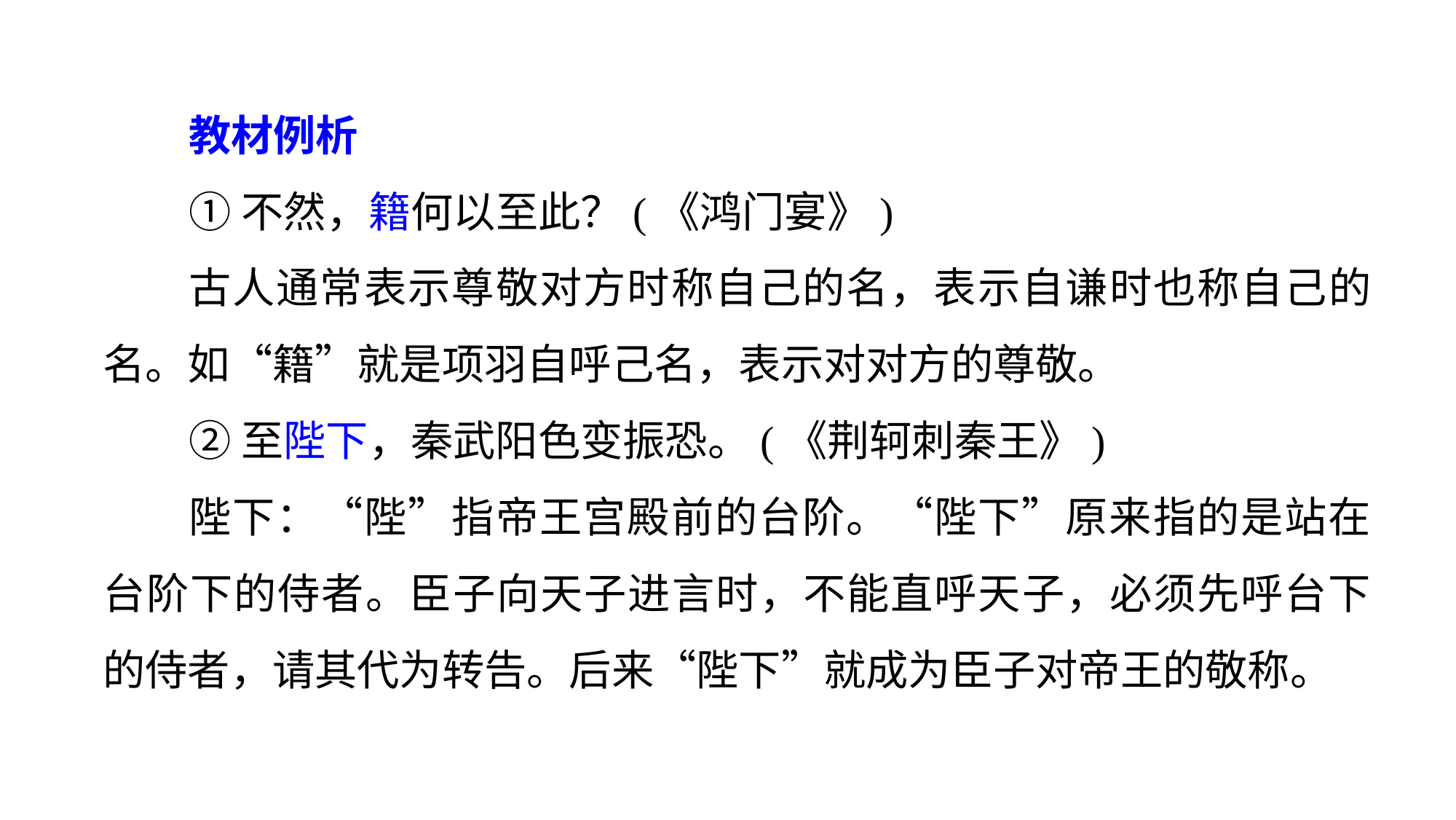

教材例析
①不然，籍何以至此？(《鸿门宴》)
古人通常表示尊敬对方时称自己的名，表示自谦时也称自己的名。如“籍”就是项羽自呼己名，表示对对方的尊敬。
②至陛下，秦武阳色变振恐。(《荆轲刺秦王》)
陛下：“陛”指帝王宫殿前的台阶。“陛下”原来指的是站在台阶下的侍者。臣子向天子进言时，不能直呼天子，必须先呼台下的侍者，请其代为转告。后来“陛下”就成为臣子对帝王的敬称。